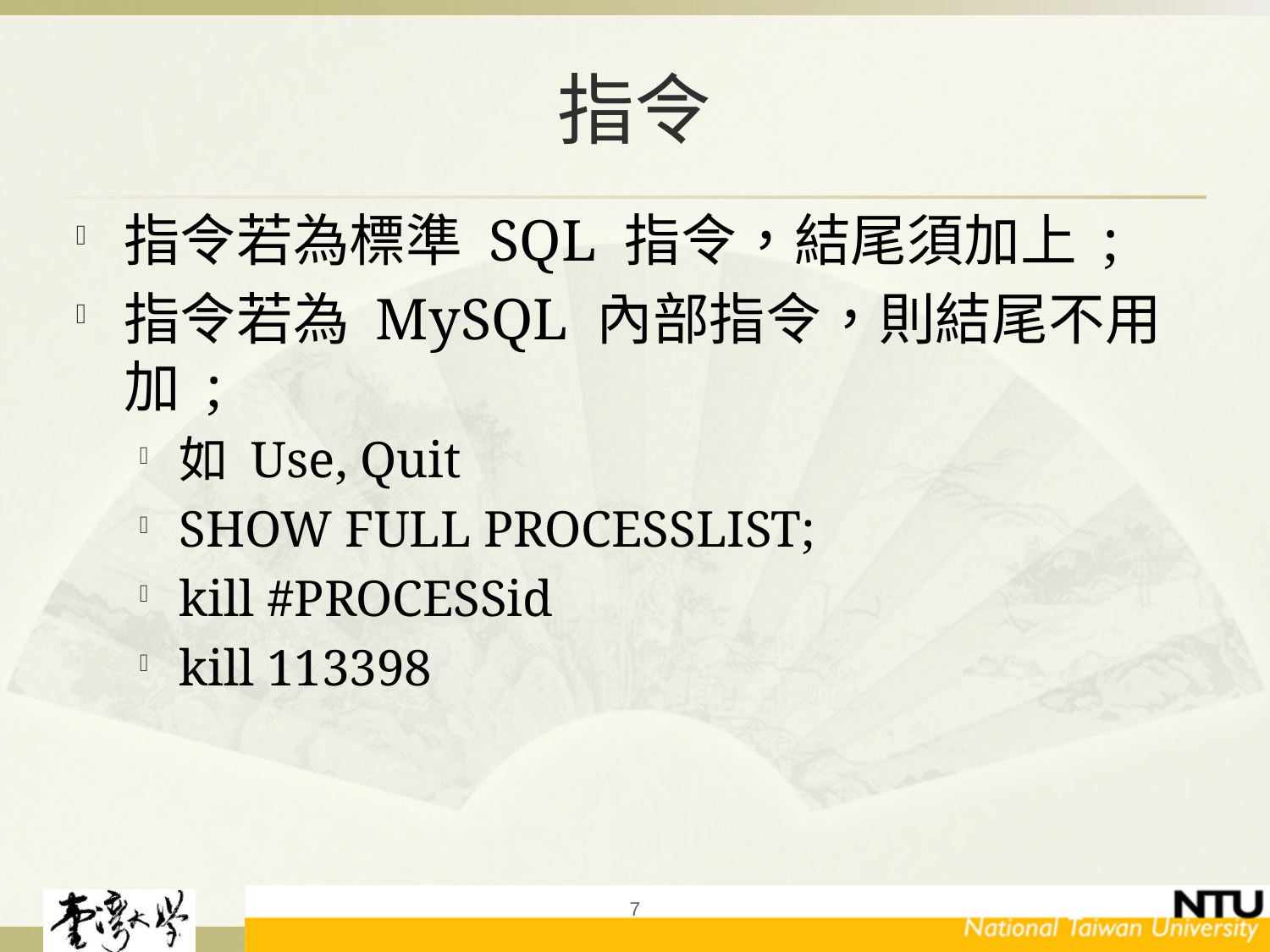

# 指令
指令若為標準 SQL 指令，結尾須加上 ;
指令若為 MySQL 內部指令，則結尾不用加 ;
如 Use, Quit
SHOW FULL PROCESSLIST;
kill #PROCESSid
kill 113398
7